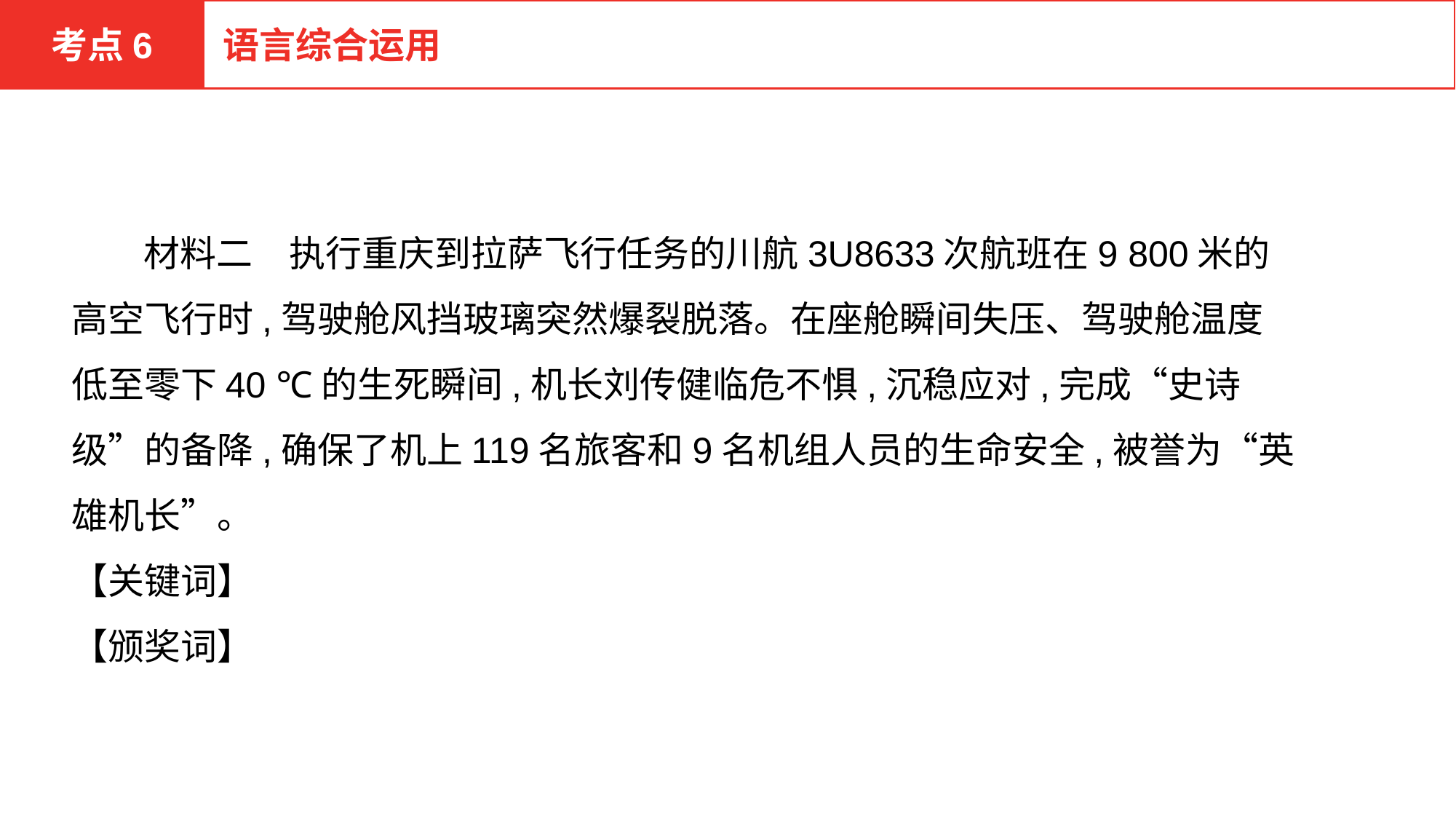

考点6
语言综合运用
　　材料二　执行重庆到拉萨飞行任务的川航3U8633次航班在9 800米的高空飞行时,驾驶舱风挡玻璃突然爆裂脱落。在座舱瞬间失压、驾驶舱温度低至零下40 ℃的生死瞬间,机长刘传健临危不惧,沉稳应对,完成“史诗级”的备降,确保了机上119名旅客和9名机组人员的生命安全,被誉为“英雄机长”。
【关键词】
【颁奖词】